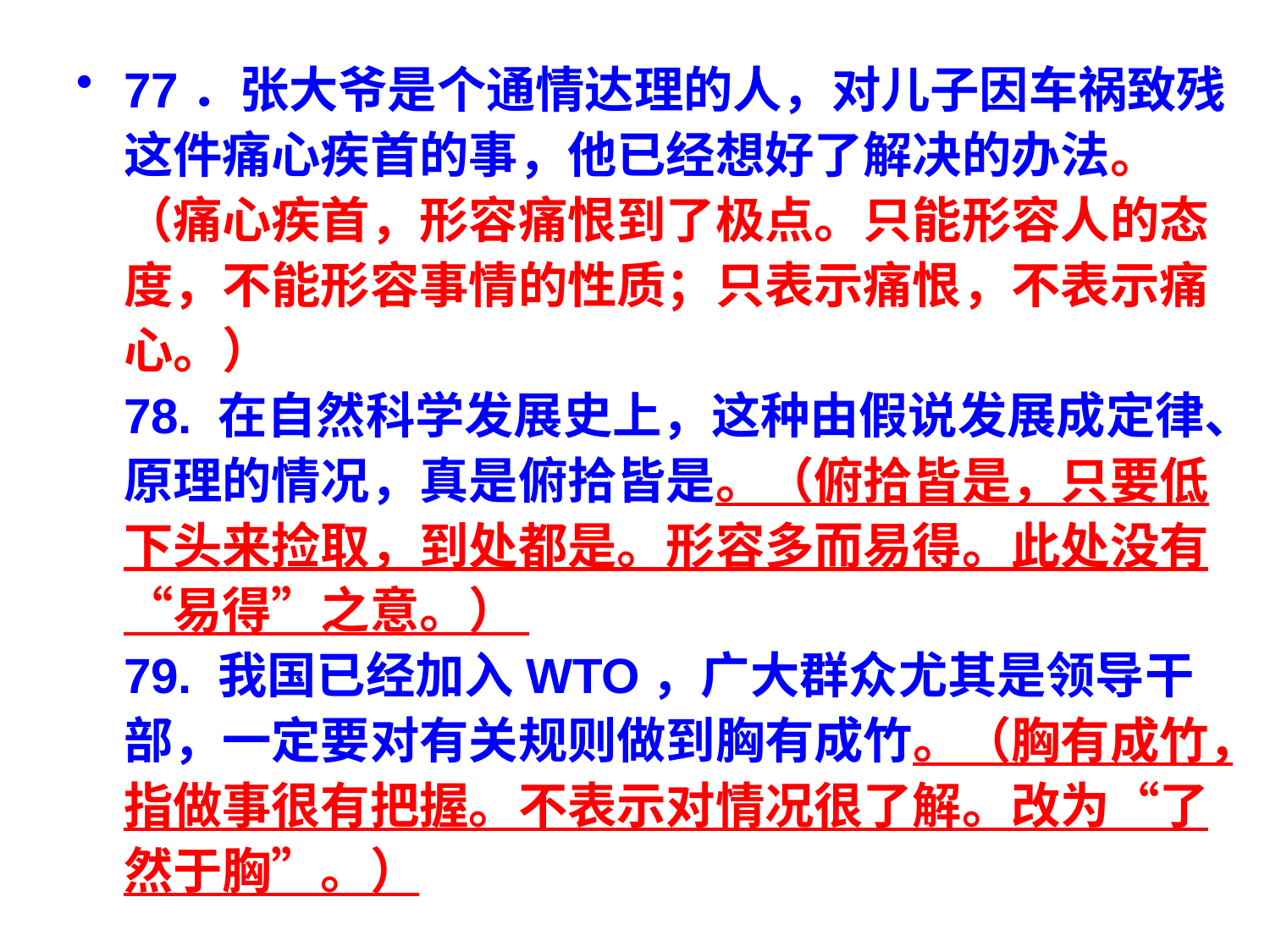

77．张大爷是个通情达理的人，对儿子因车祸致残这件痛心疾首的事，他已经想好了解决的办法。（痛心疾首，形容痛恨到了极点。只能形容人的态度，不能形容事情的性质；只表示痛恨，不表示痛心。） 
78. 在自然科学发展史上，这种由假说发展成定律、原理的情况，真是俯拾皆是。（俯拾皆是，只要低下头来捡取，到处都是。形容多而易得。此处没有“易得”之意。） 
79. 我国已经加入WTO，广大群众尤其是领导干部，一定要对有关规则做到胸有成竹。（胸有成竹，指做事很有把握。不表示对情况很了解。改为“了然于胸”。）